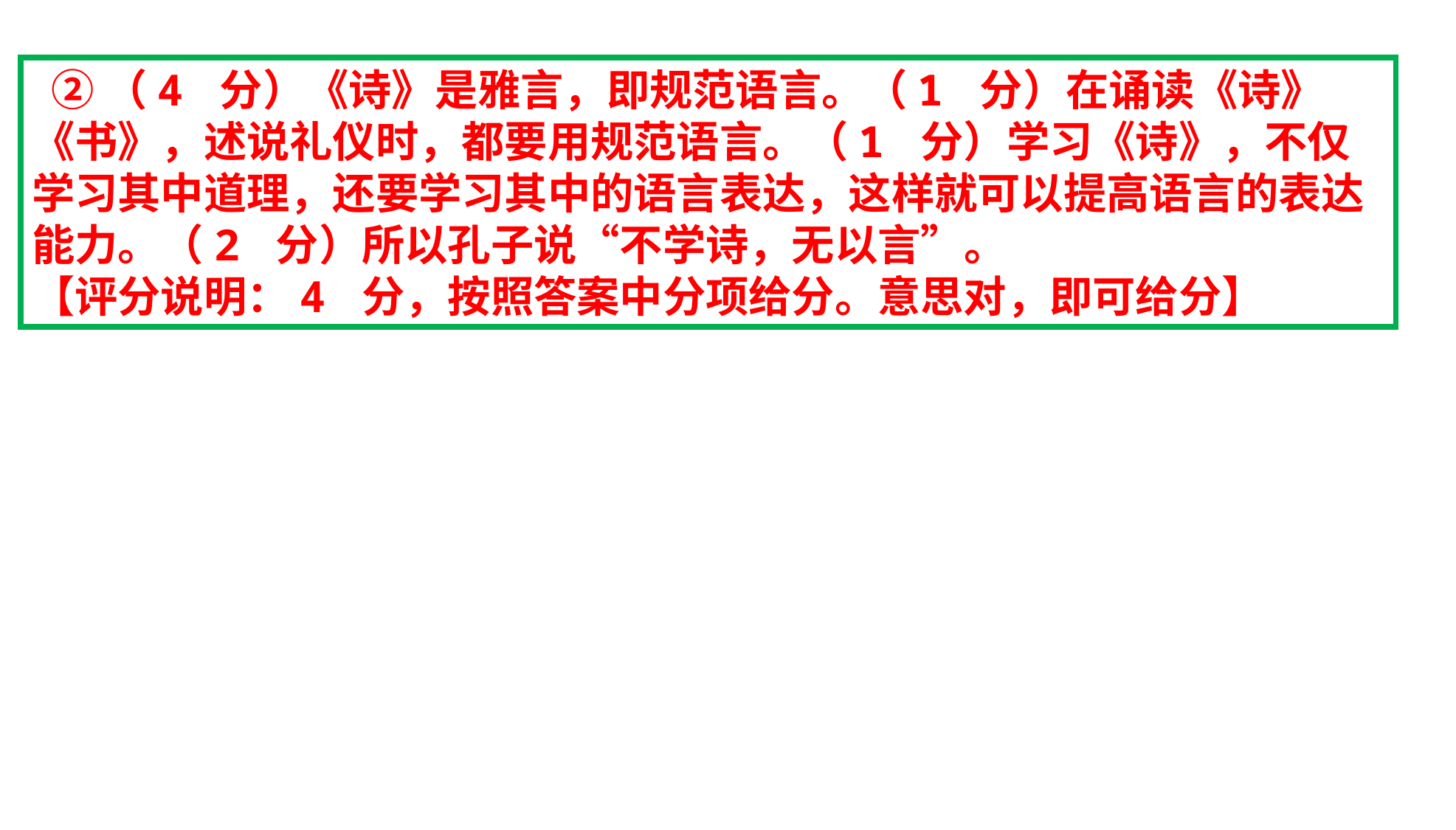

②（4 分）《诗》是雅言，即规范语言。（1 分）在诵读《诗》《书》，述说礼仪时，都要用规范语言。（1 分）学习《诗》，不仅学习其中道理，还要学习其中的语言表达，这样就可以提高语言的表达能力。（2 分）所以孔子说“不学诗，无以言”。
【评分说明：4 分，按照答案中分项给分。意思对，即可给分】